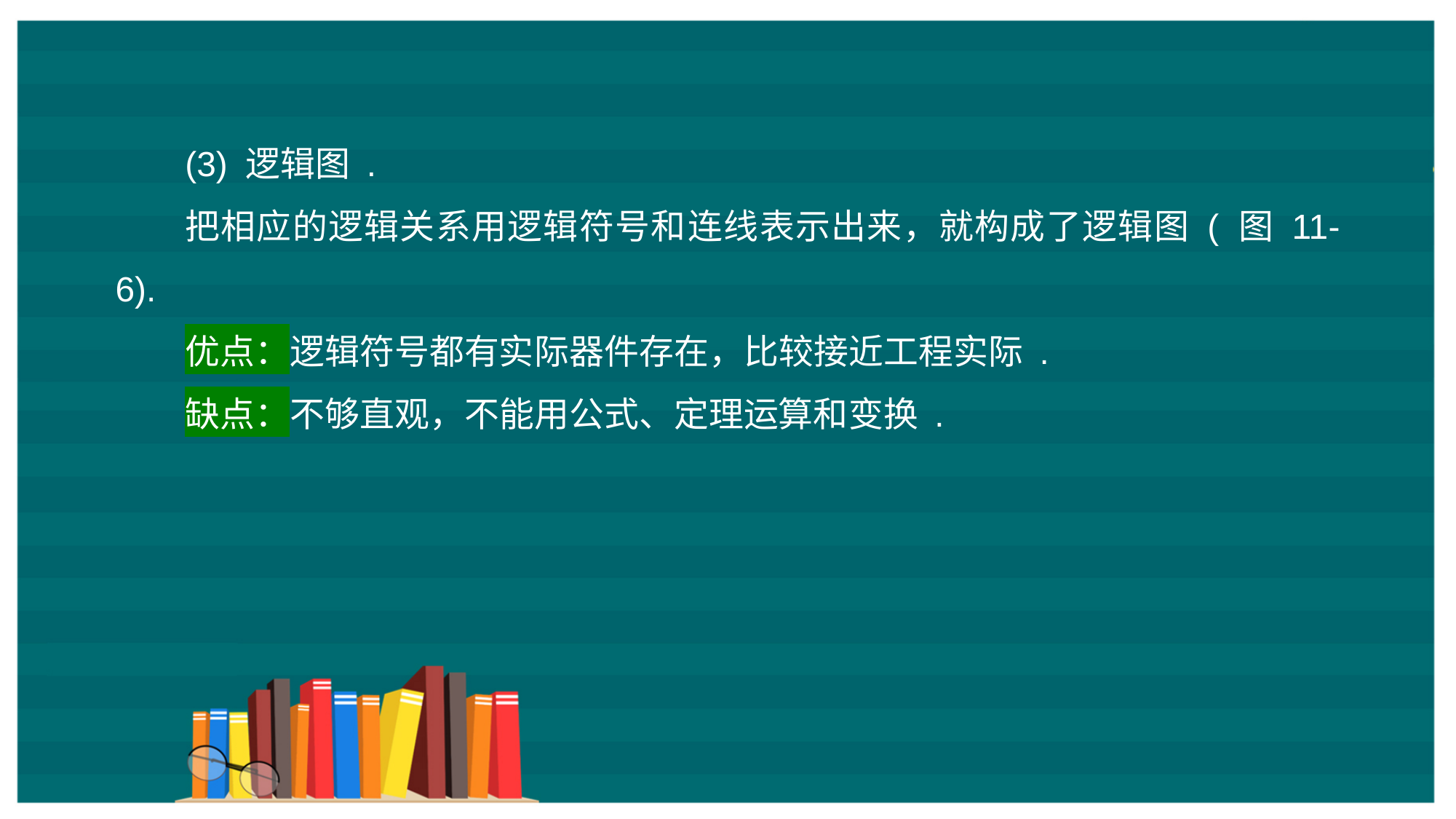

(3) 逻辑图 .
把相应的逻辑关系用逻辑符号和连线表示出来，就构成了逻辑图 ( 图 11-6).
优点：逻辑符号都有实际器件存在，比较接近工程实际 .
缺点：不够直观，不能用公式、定理运算和变换 .